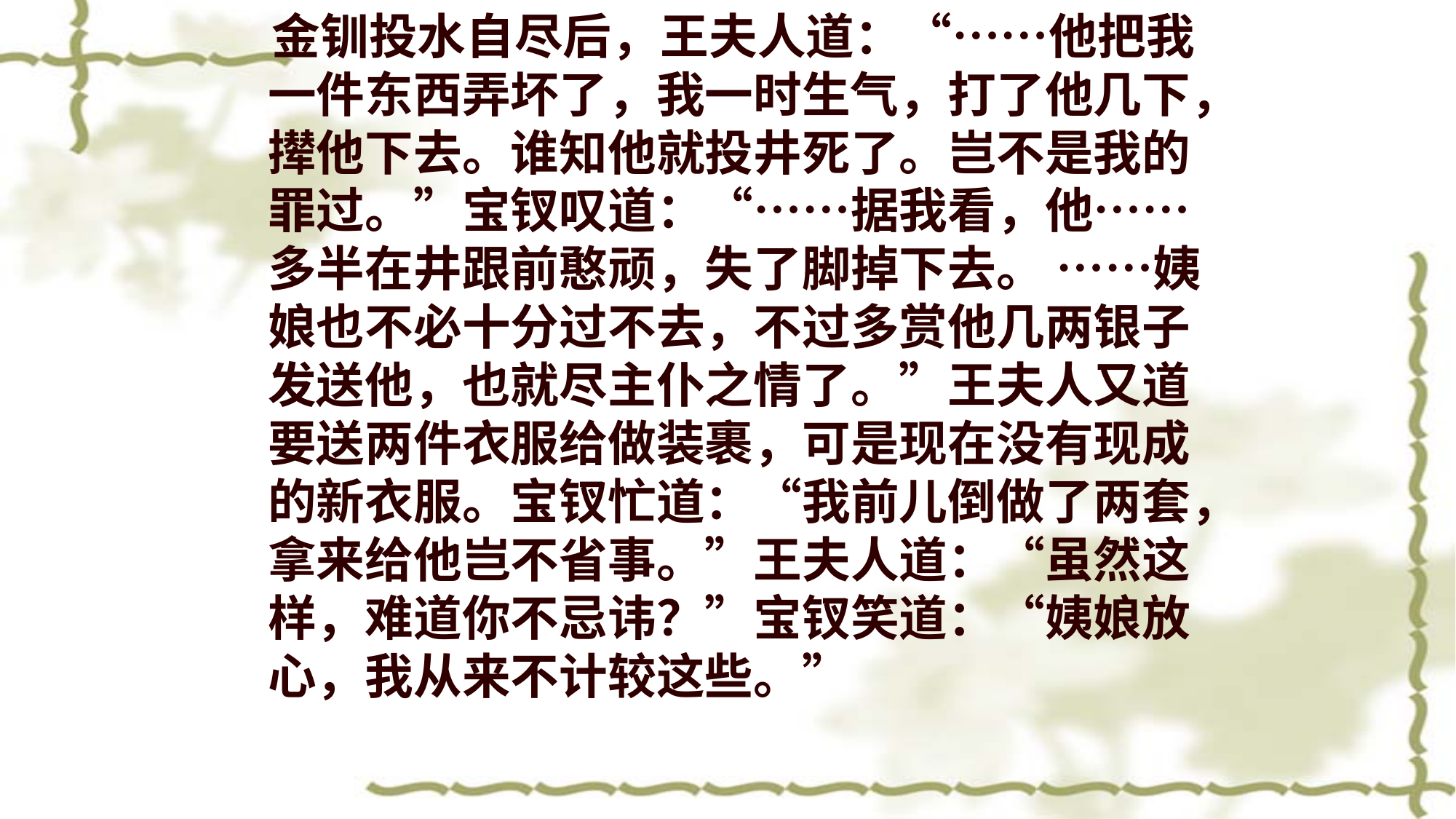

金钏投水自尽后，王夫人道：“……他把我一件东西弄坏了，我一时生气，打了他几下，撵他下去。谁知他就投井死了。岂不是我的罪过。”宝钗叹道：“……据我看，他……多半在井跟前憨顽，失了脚掉下去。 ……姨娘也不必十分过不去，不过多赏他几两银子发送他，也就尽主仆之情了。”王夫人又道要送两件衣服给做装裹，可是现在没有现成的新衣服。宝钗忙道：“我前儿倒做了两套，拿来给他岂不省事。”王夫人道：“虽然这样，难道你不忌讳？”宝钗笑道：“姨娘放心，我从来不计较这些。”